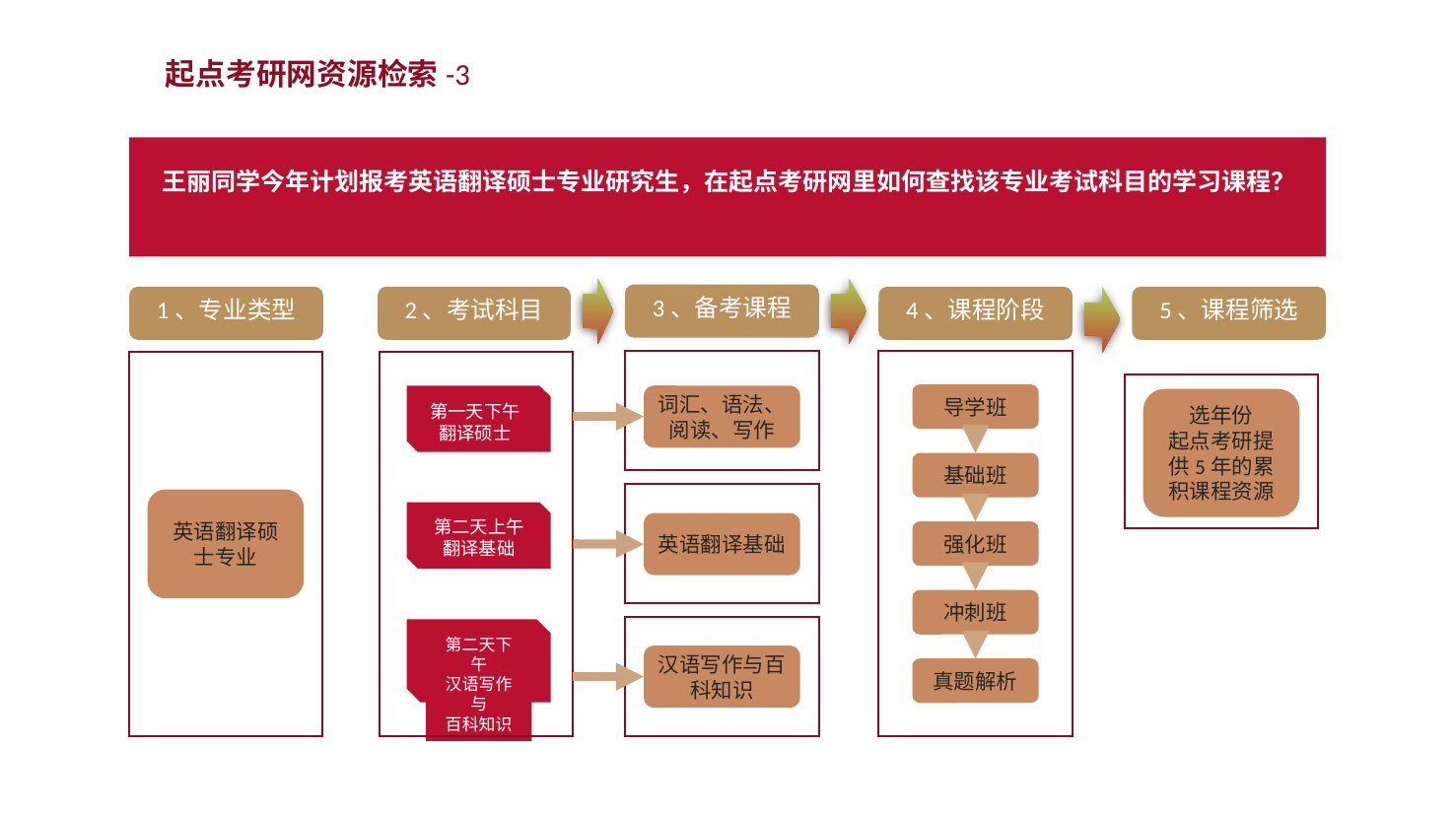

起点考研网资源检索-3

王丽同学今年计划报考英语翻译硕士专业研究生，在起点考研网里如何查找该专业考试科目的学习课程？

3、备考课程
4、课程阶段
5、课程筛选
2、考试科目
1、专业类型

导学班

词汇、语法、阅读、写作
选年份
起点考研提供5年的累积课程资源
第一天下午
翻译硕士
基础班

英语翻译硕士专业

第二天上午
翻译基础
英语翻译基础
强化班
冲刺班

第二天下午
汉语写作与
百科知识
汉语写作与百科知识
真题解析